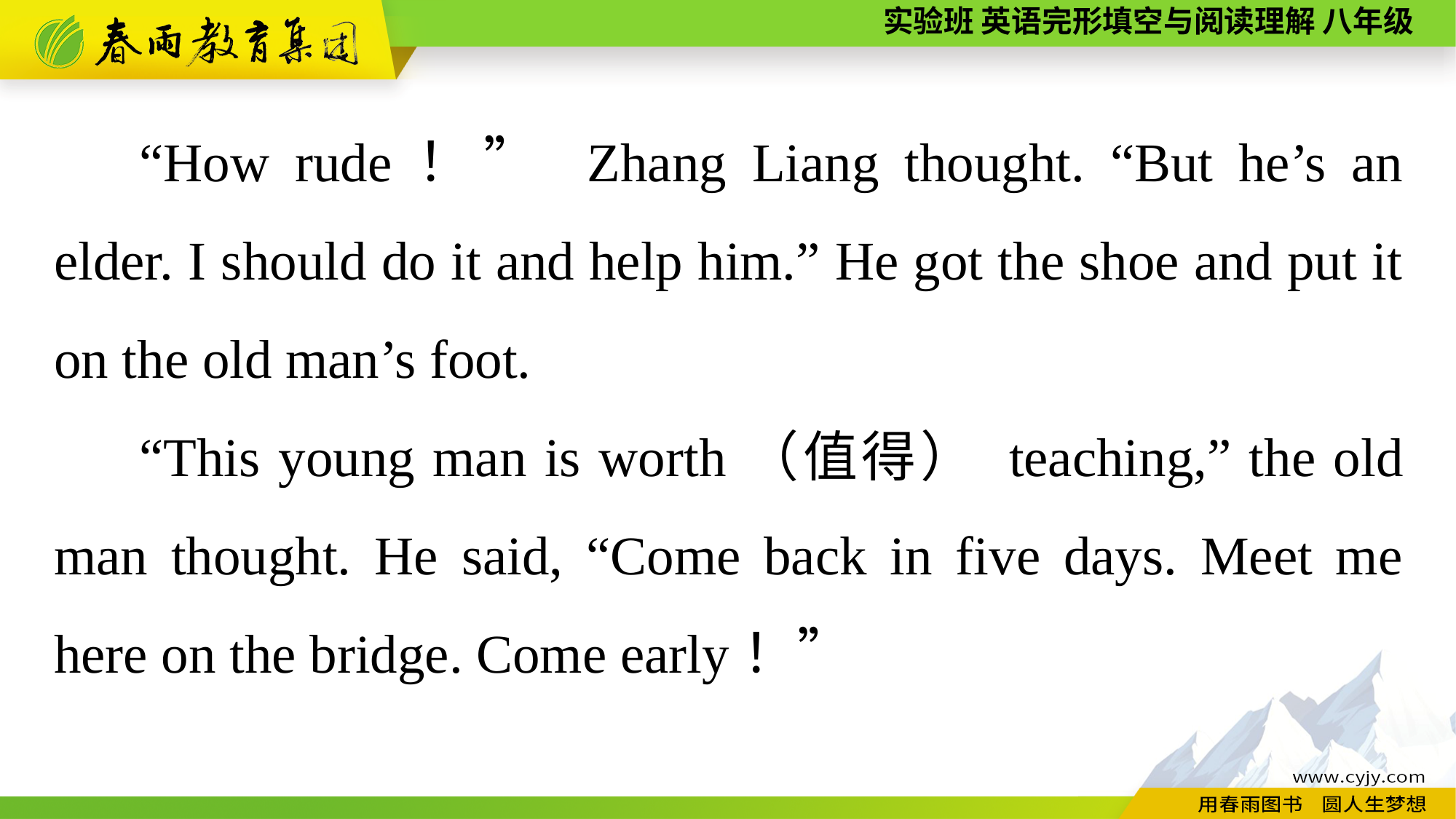

“How rude！” Zhang Liang thought. “But he’s an elder. I should do it and help him.” He got the shoe and put it on the old man’s foot.
“This young man is worth（值得） teaching,” the old man thought. He said, “Come back in five days. Meet me here on the bridge. Come early！”